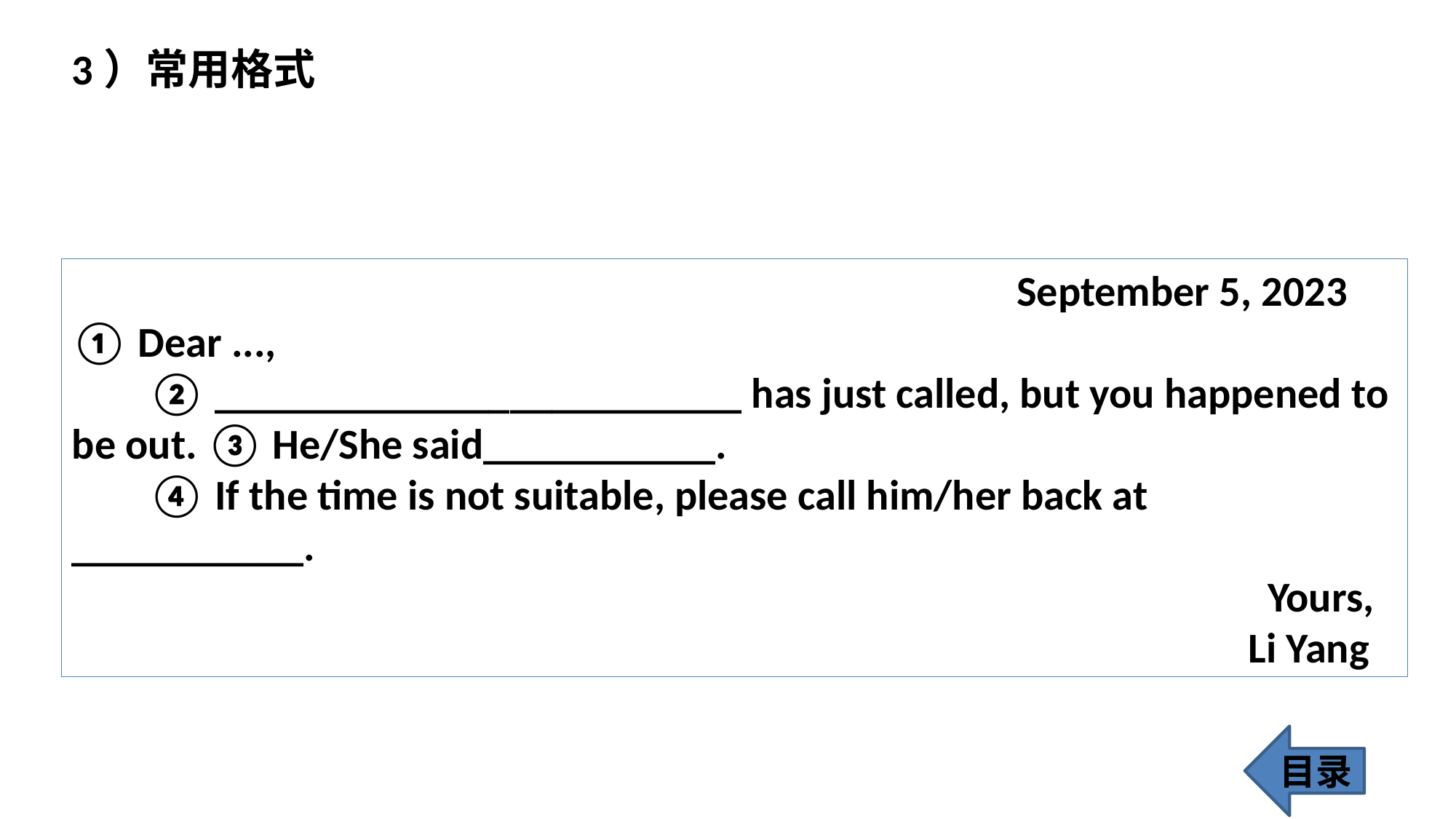

3）常用格式
                                                                                                  September 5, 2023
① Dear ...,
        ② _________________________ has just called, but you happened to be out. ③ He/She said___________.
        ④ If the time is not suitable, please call him/her back at ___________.
                                                                                                                            Yours,
                                                                                                                          Li Yang
目录
48